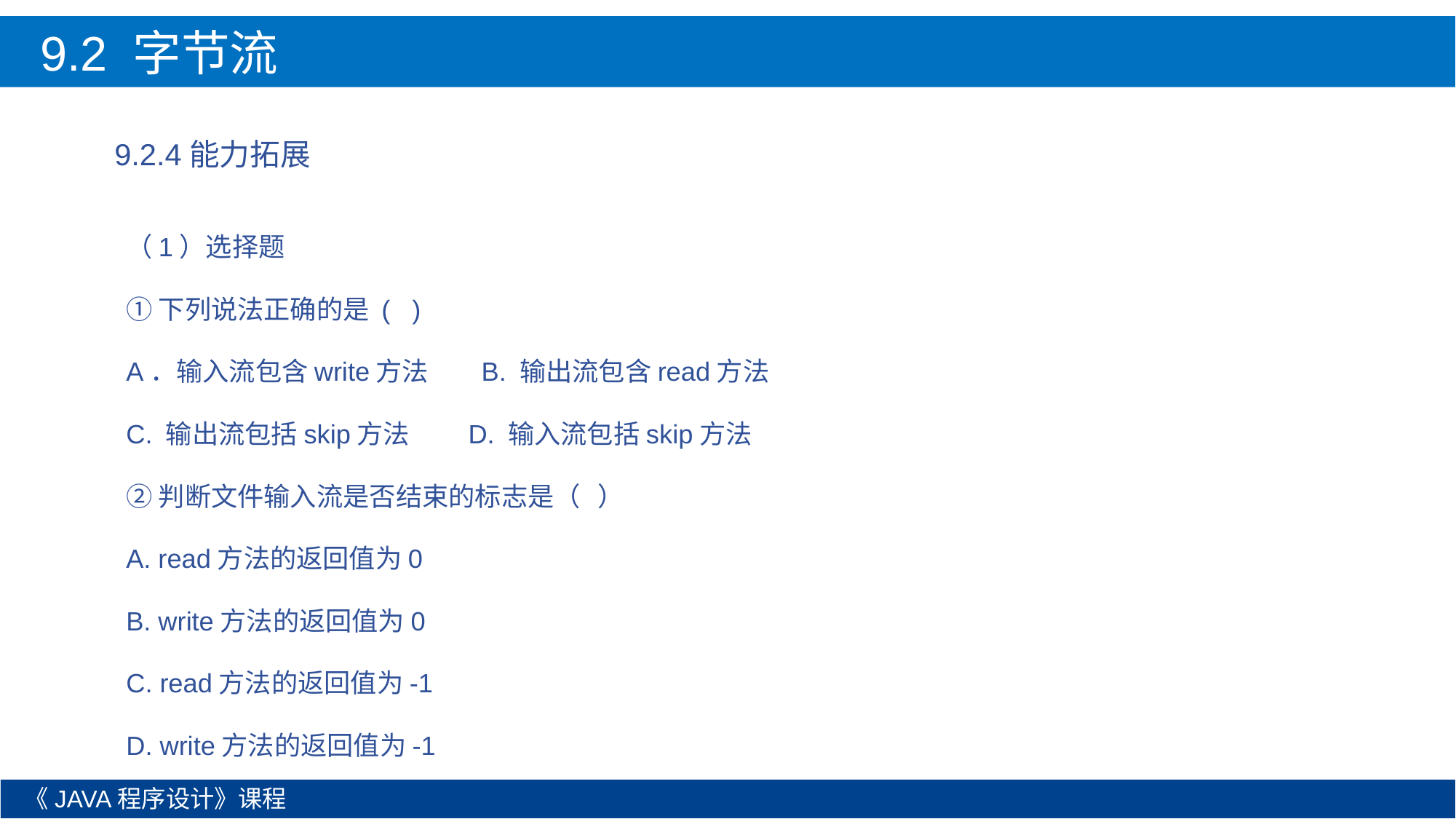

9.2 字节流
9.2.4能力拓展
（1）选择题
①下列说法正确的是 (   )
A．输入流包含write方法        B. 输出流包含read方法
C. 输出流包括skip方法         D. 输入流包括skip方法
②判断文件输入流是否结束的标志是（   ）
A. read方法的返回值为0
B. write方法的返回值为0
C. read方法的返回值为-1
D. write方法的返回值为-1
《JAVA程序设计》课程